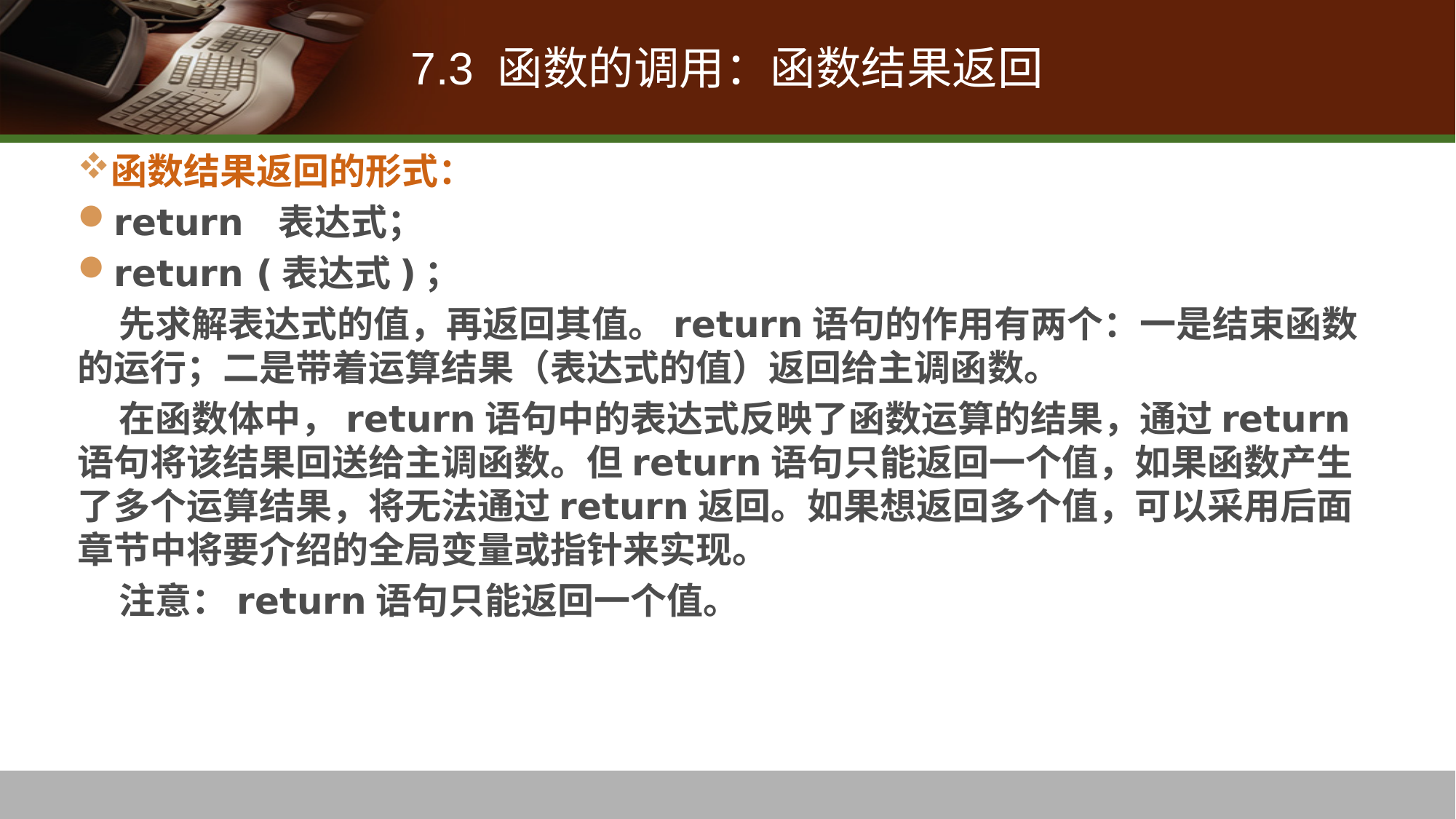

# 7.3 函数的调用：函数结果返回
函数结果返回的形式：
return  表达式；
return (表达式)；
    先求解表达式的值，再返回其值。return语句的作用有两个：一是结束函数的运行；二是带着运算结果（表达式的值）返回给主调函数。
    在函数体中，return语句中的表达式反映了函数运算的结果，通过return语句将该结果回送给主调函数。但return语句只能返回一个值，如果函数产生了多个运算结果，将无法通过return返回。如果想返回多个值，可以采用后面章节中将要介绍的全局变量或指针来实现。
    注意：return语句只能返回一个值。